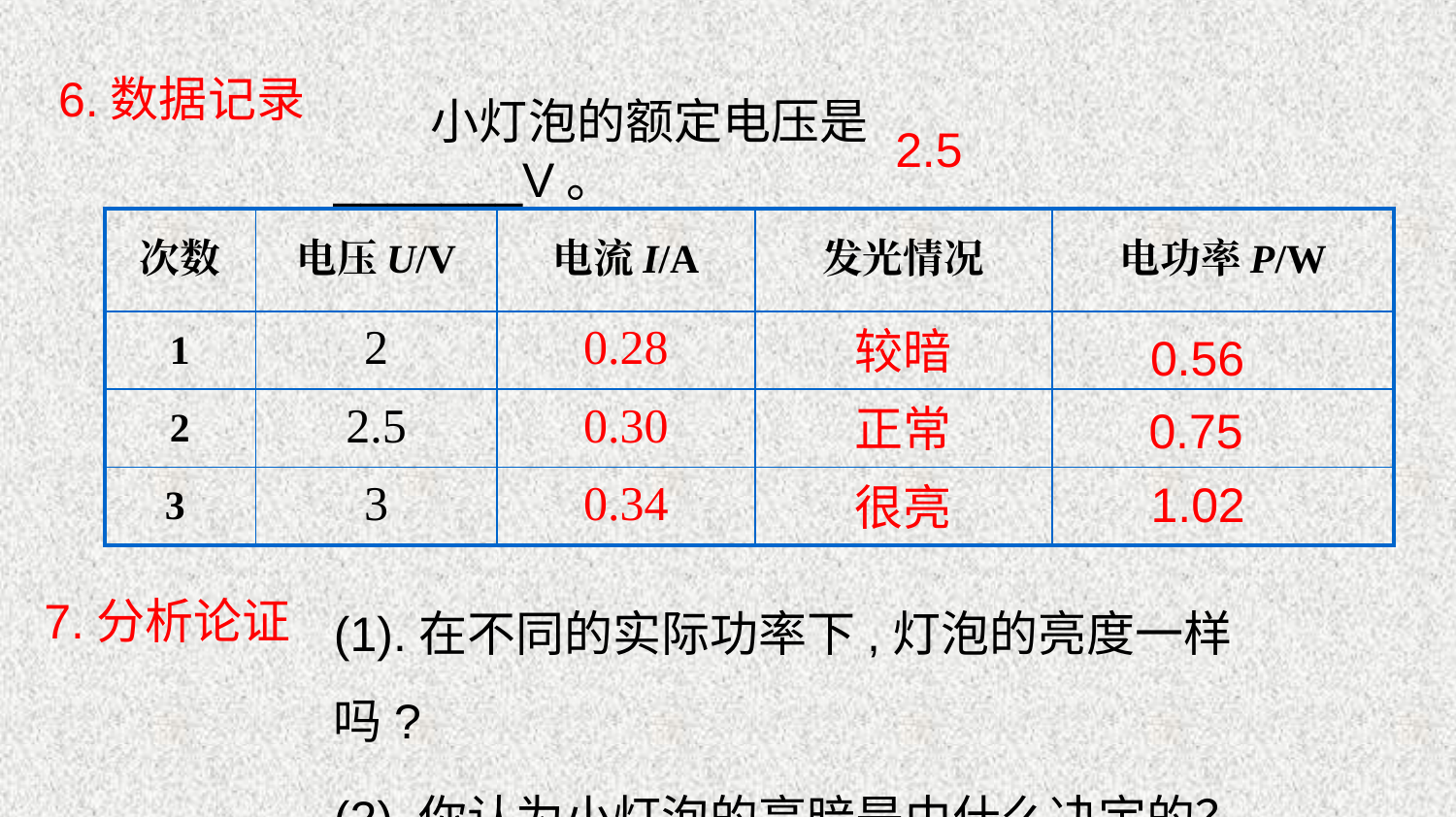

6.数据记录
2.5
　　小灯泡的额定电压是_______V。
| 次数 | 电压U/V | 电流I/A | 发光情况 | 电功率P/W |
| --- | --- | --- | --- | --- |
| 1 | 2 | 0.28 | 较暗 |  |
| 2 | 2.5 | 0.30 | 正常 |  |
| 3 | 3 | 0.34 | 很亮 |  |
0.56
0.75
1.02
7.分析论证
(1).在不同的实际功率下,灯泡的亮度一样吗?
(2).你认为小灯泡的亮暗是由什么决定的？